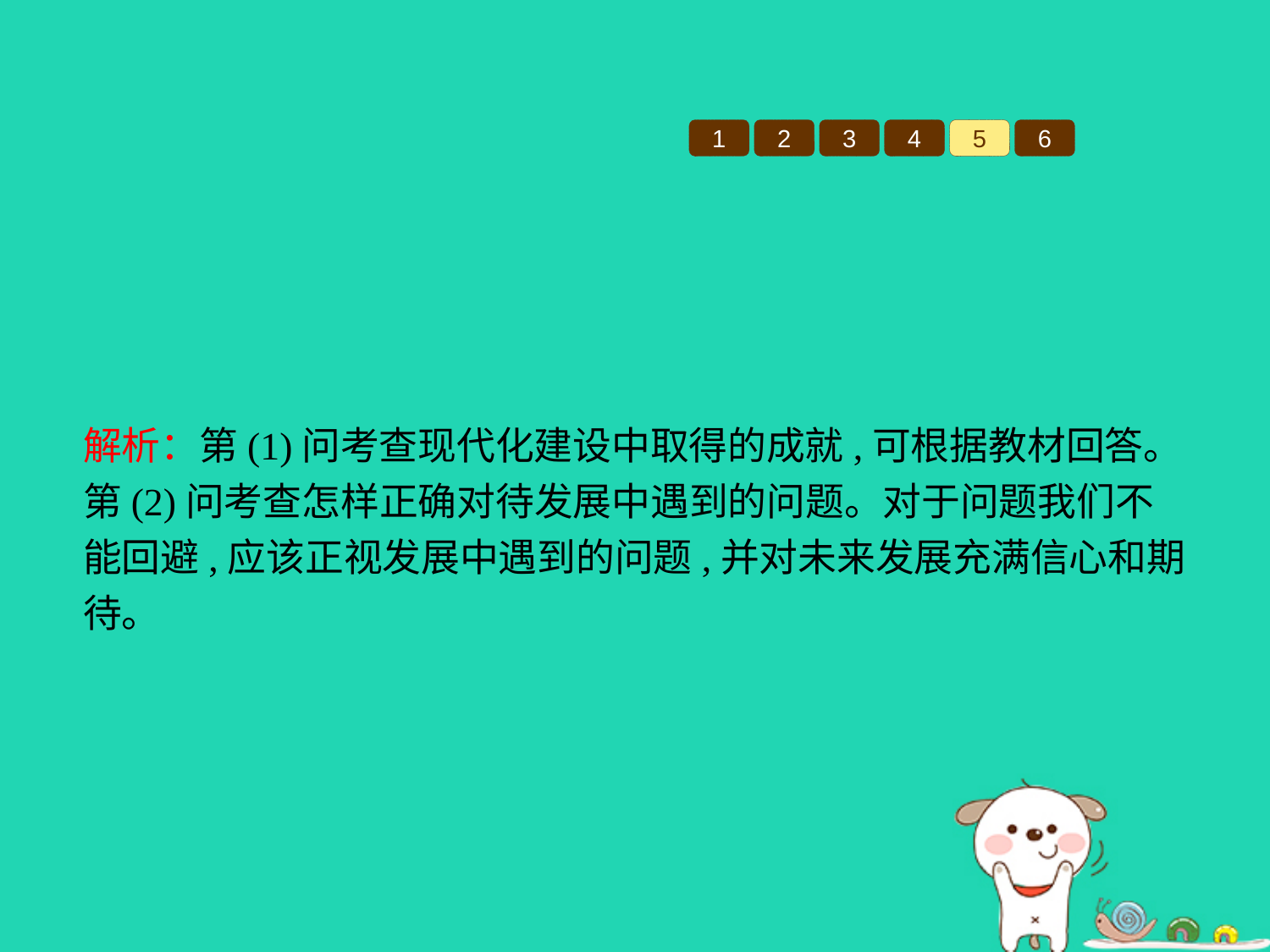

1
2
3
4
5
6
解析：第(1)问考查现代化建设中取得的成就,可根据教材回答。第(2)问考查怎样正确对待发展中遇到的问题。对于问题我们不能回避,应该正视发展中遇到的问题,并对未来发展充满信心和期待。